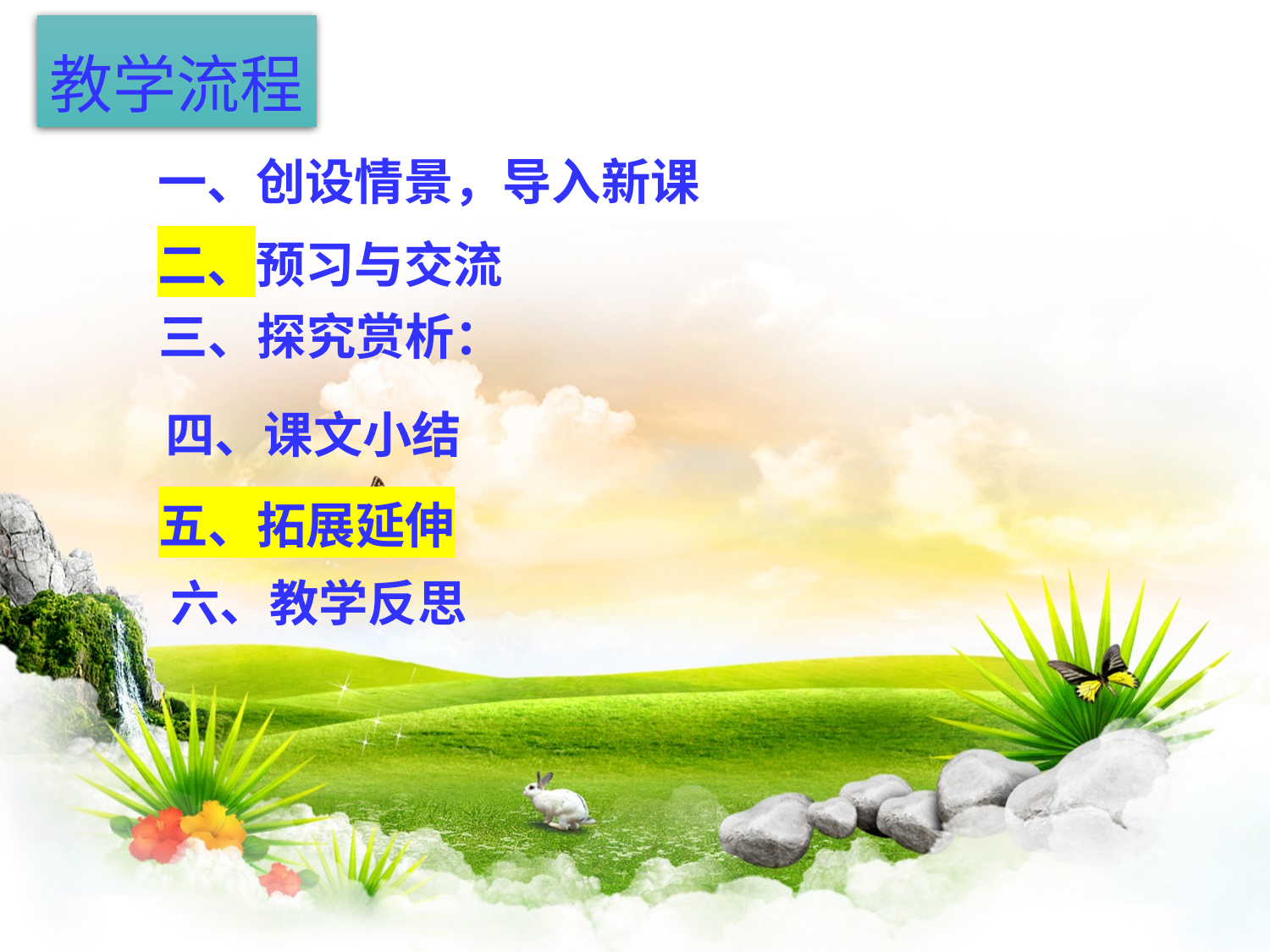

教学流程
一、创设情景，导入新课
二、预习与交流
三、探究赏析：
四、课文小结
五、拓展延伸
六、教学反思